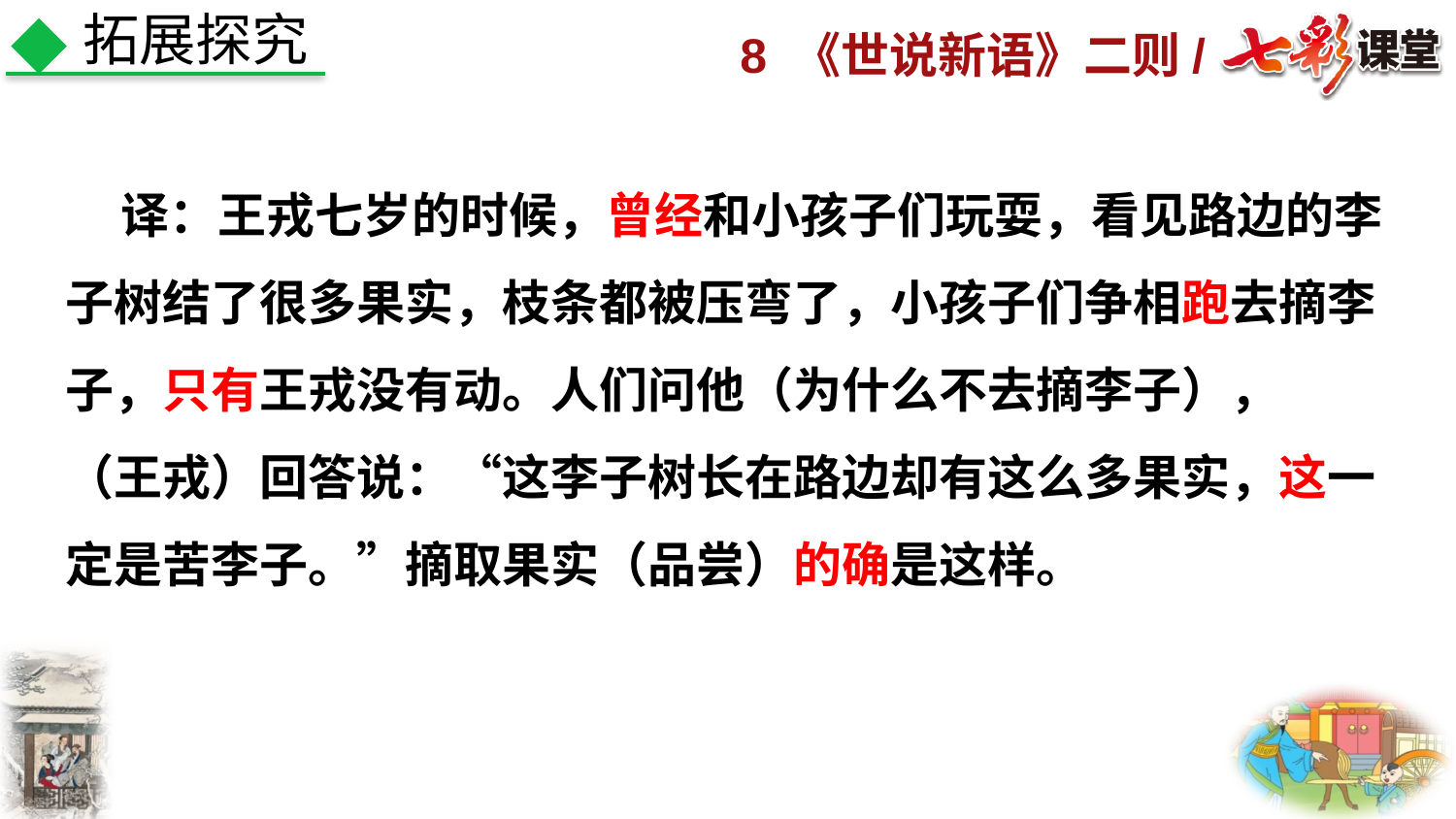

拓展探究

拓展阅读
    译：王戎七岁的时候，曾经和小孩子们玩耍，看见路边的李子树结了很多果实，枝条都被压弯了，小孩子们争相跑去摘李子，只有王戎没有动。人们问他（为什么不去摘李子），
（王戎）回答说：“这李子树长在路边却有这么多果实，这一定是苦李子。”摘取果实（品尝）的确是这样。